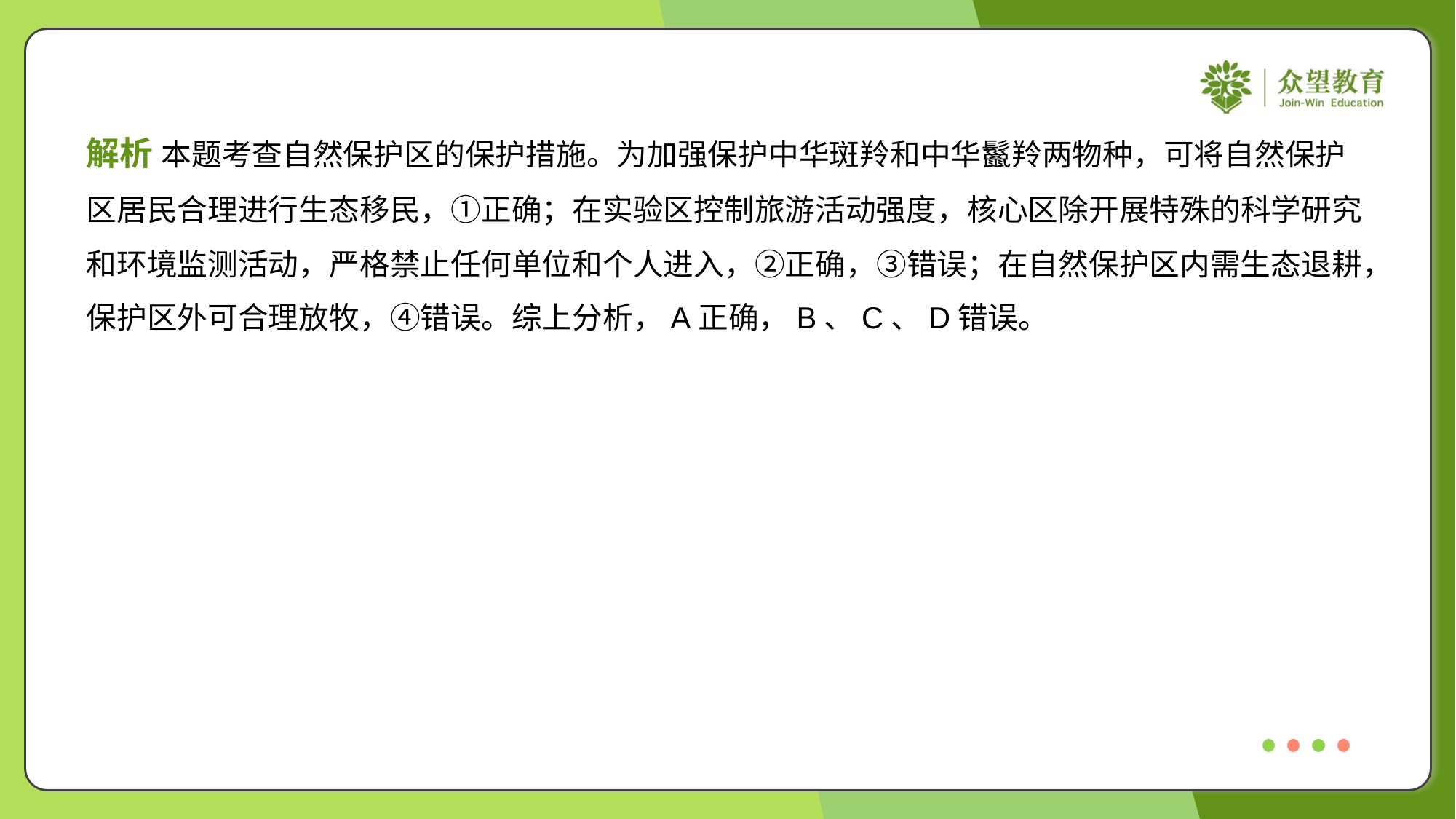

解析 本题考查自然保护区的保护措施。为加强保护中华斑羚和中华鬣羚两物种，可将自然保护
区居民合理进行生态移民，①正确；在实验区控制旅游活动强度，核心区除开展特殊的科学研究
和环境监测活动，严格禁止任何单位和个人进入，②正确，③错误；在自然保护区内需生态退耕，
保护区外可合理放牧，④错误。综上分析，A正确，B、C、D错误。